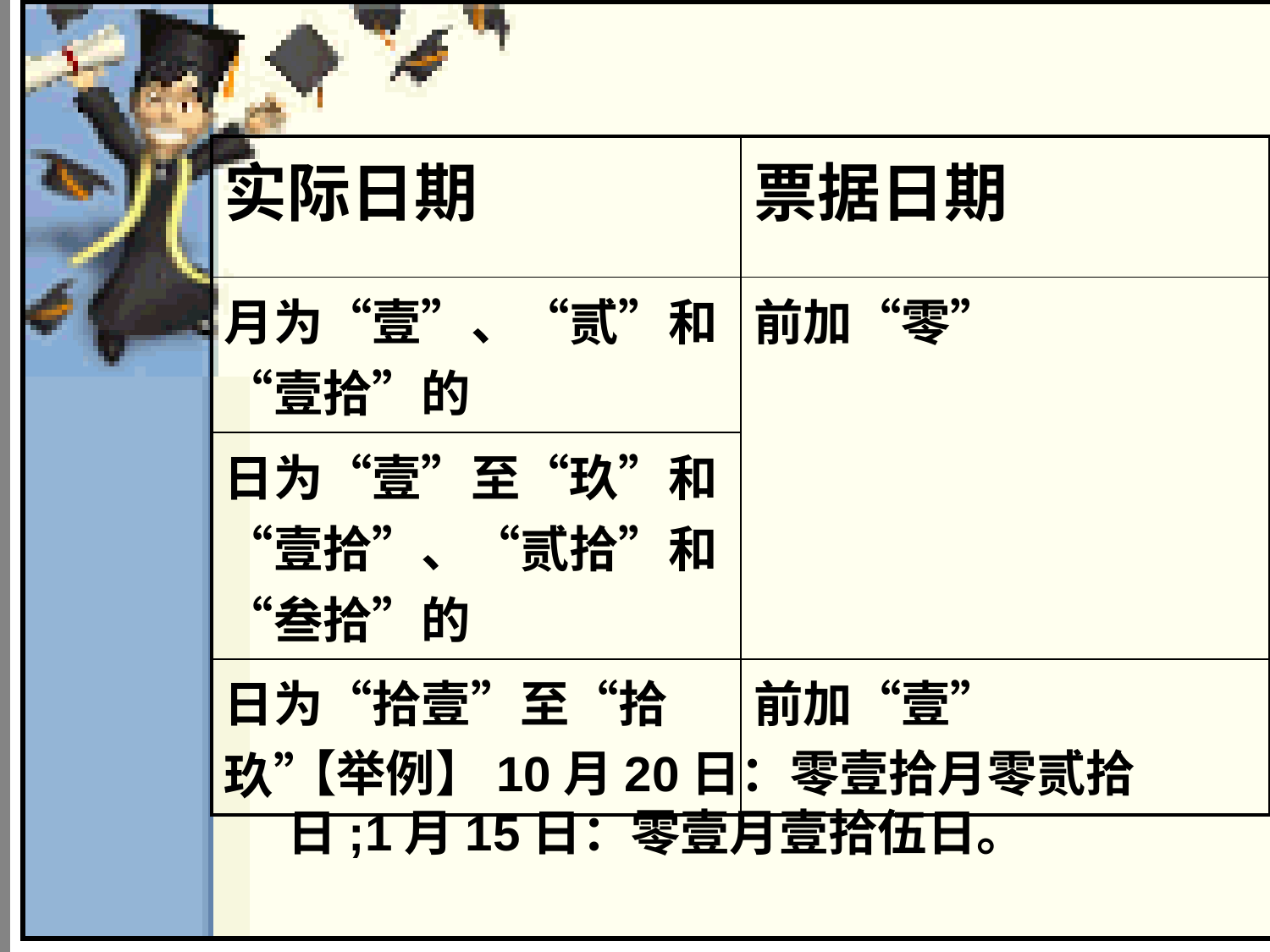

| 实际日期 | 票据日期 |
| --- | --- |
| 月为“壹”、“贰”和“壹拾”的 | 前加“零” |
| 日为“壹”至“玖”和“壹拾”、“贰拾”和“叁拾”的 |  |
| 日为“拾壹”至“拾玖” | 前加“壹” |
【举例】10月20日：零壹拾月零贰拾日;1月15日：零壹月壹拾伍日。